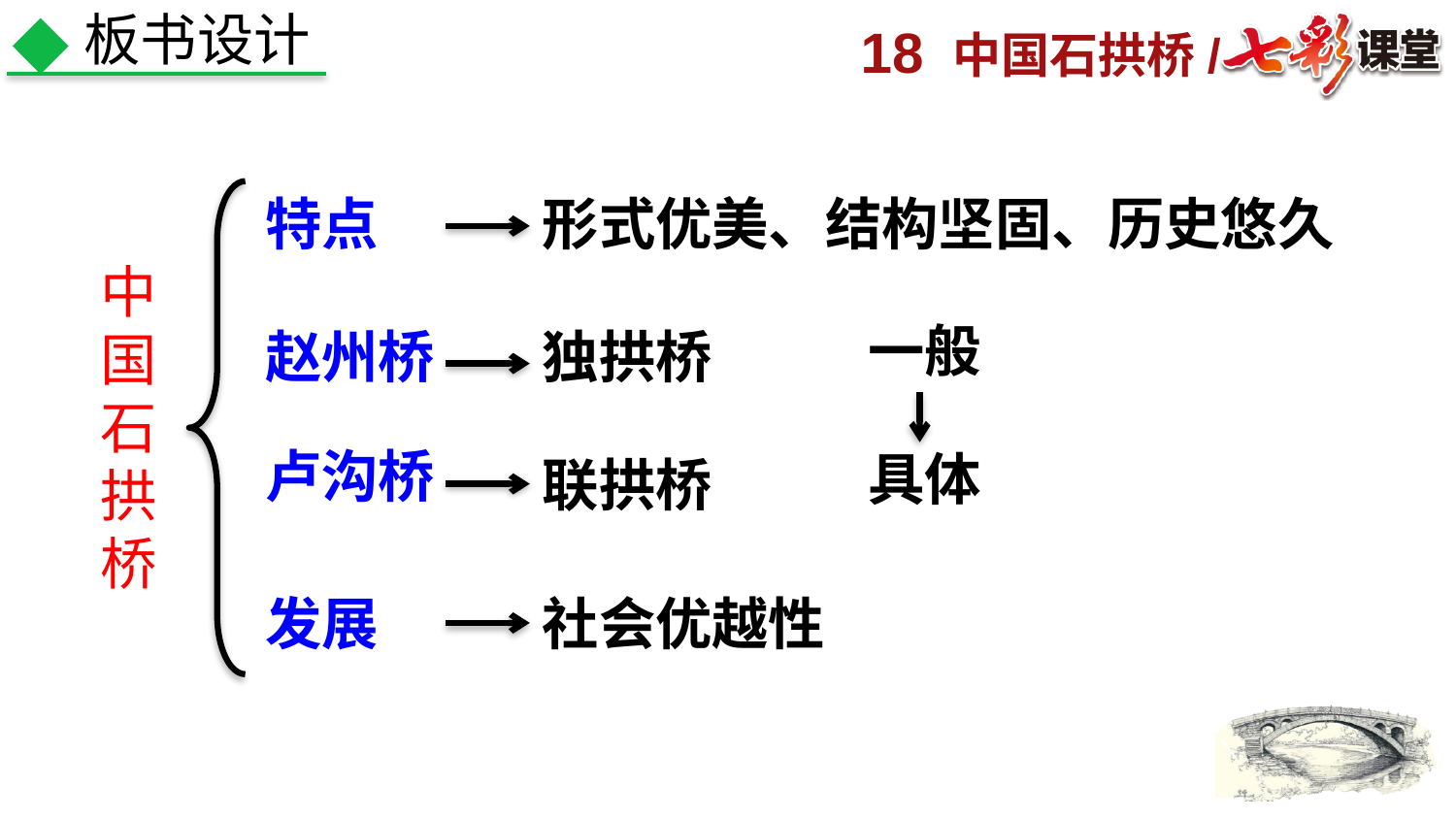

板书设计

特点
形式优美、结构坚固、历史悠久
中国石拱桥
一般
赵州桥
独拱桥
卢沟桥
具体
联拱桥
发展
社会优越性